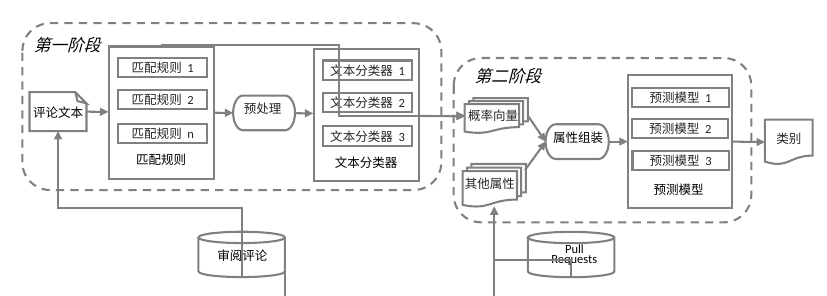

第一阶段

匹配规则 1
匹配规则 2
匹配规则 n
匹配规则

文本分类器 1
文本分类器 2
文本分类器 3
文本分类器

第二阶段

预测模型 1
预测模型
预测模型 2
预测模型 3

评论文本

预处理

概率向量

类别

属性组装

其他属性

审阅评论

Pull
Requests